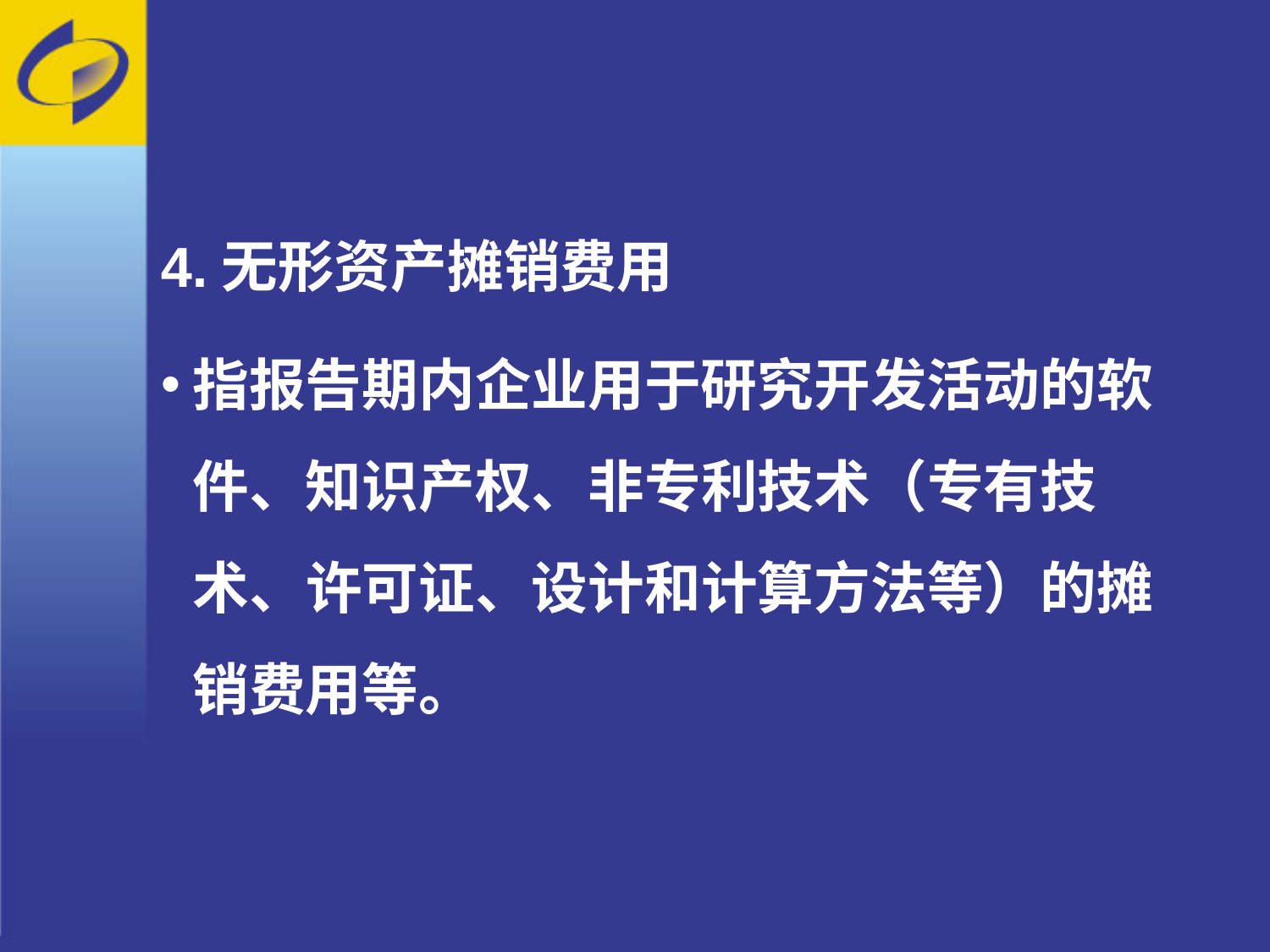

4.无形资产摊销费用
指报告期内企业用于研究开发活动的软件、知识产权、非专利技术（专有技术、许可证、设计和计算方法等）的摊销费用等。